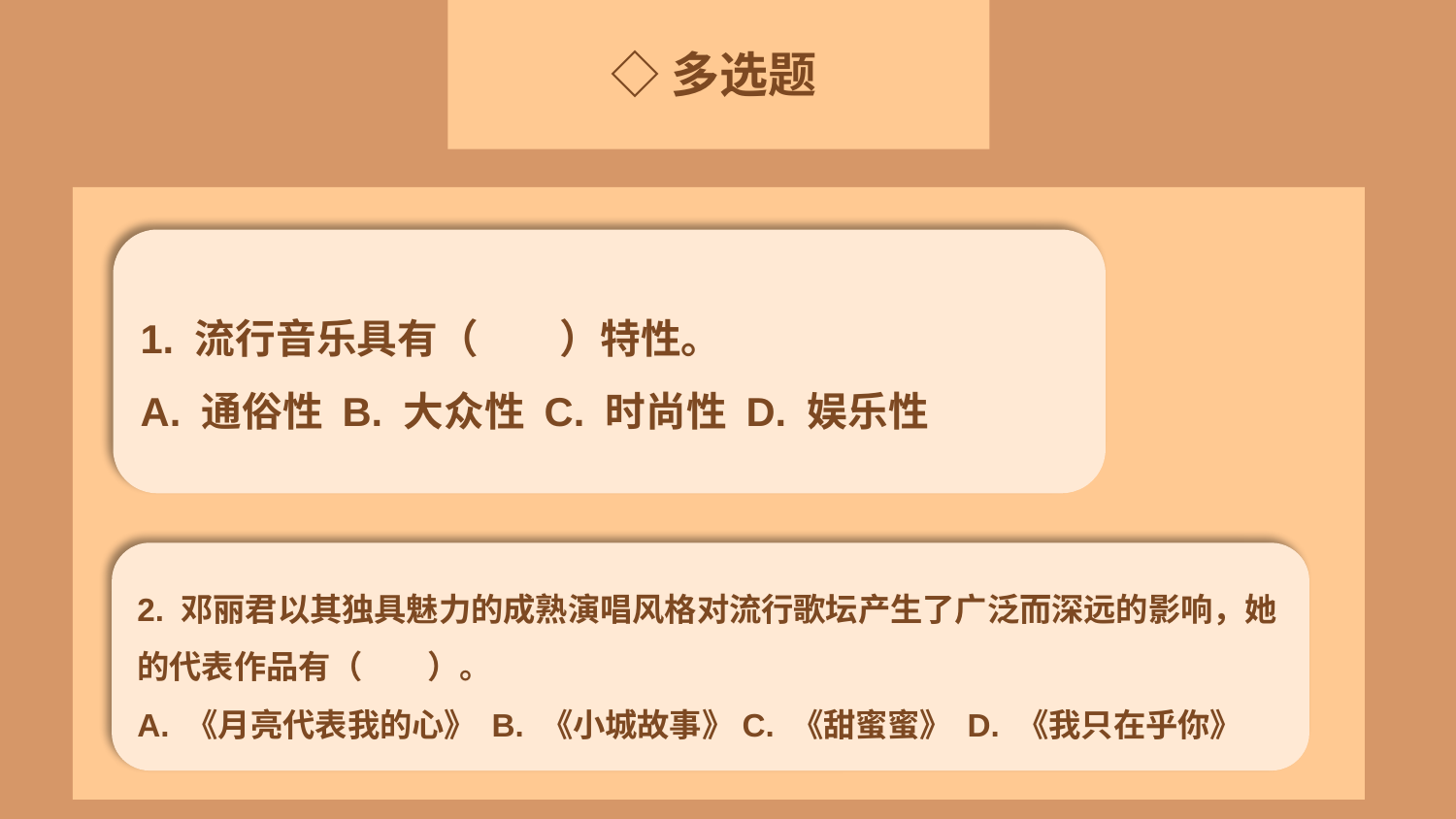

◇多选题

1. 流行音乐具有（　　）特性。
A. 通俗性 B. 大众性 C. 时尚性 D. 娱乐性
2. 邓丽君以其独具魅力的成熟演唱风格对流行歌坛产生了广泛而深远的影响，她的代表作品有（　　）。
A. 《月亮代表我的心》 B. 《小城故事》C. 《甜蜜蜜》 D. 《我只在乎你》